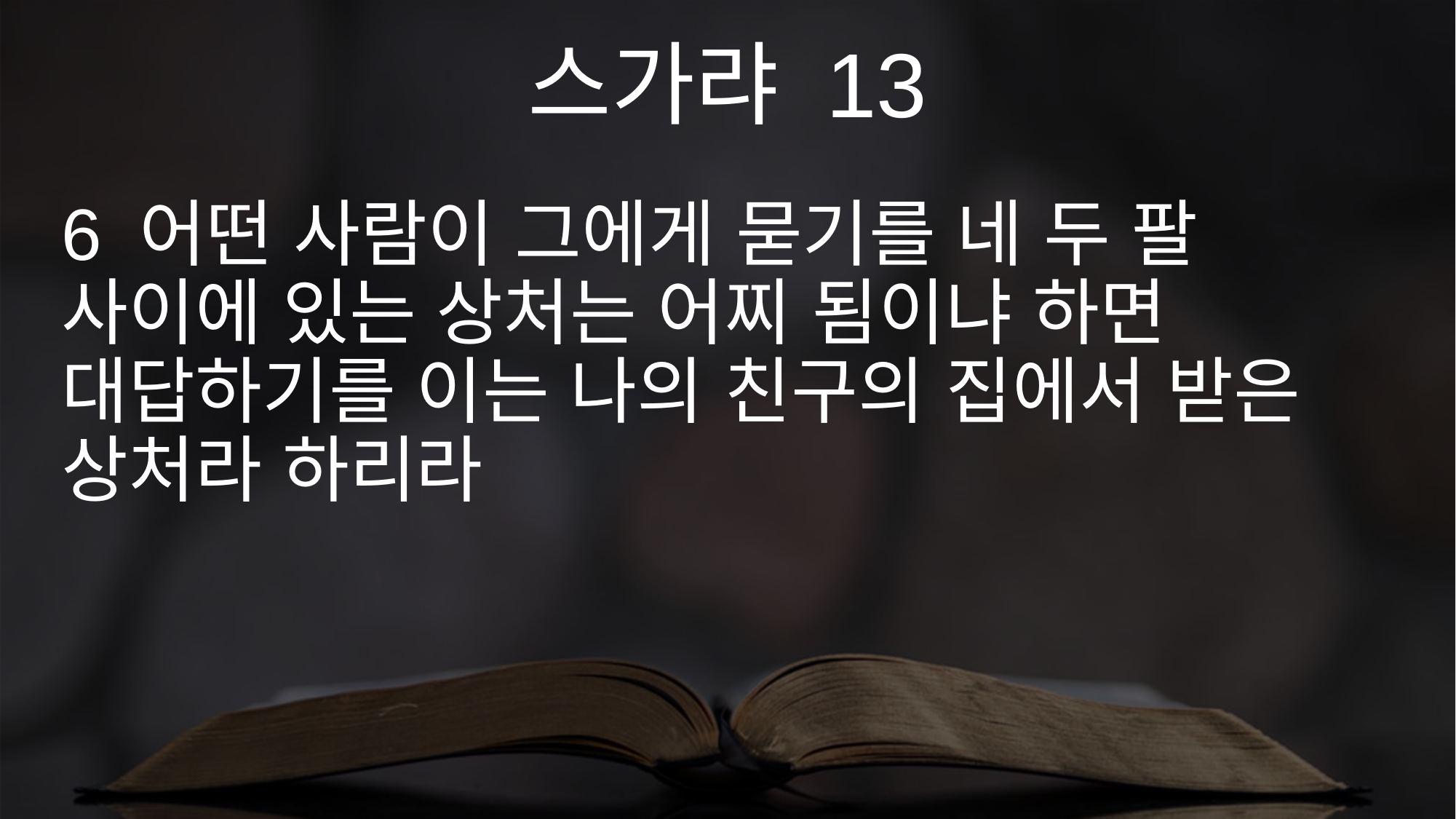

스가랴 13
6 어떤 사람이 그에게 묻기를 네 두 팔 사이에 있는 상처는 어찌 됨이냐 하면 대답하기를 이는 나의 친구의 집에서 받은 상처라 하리라